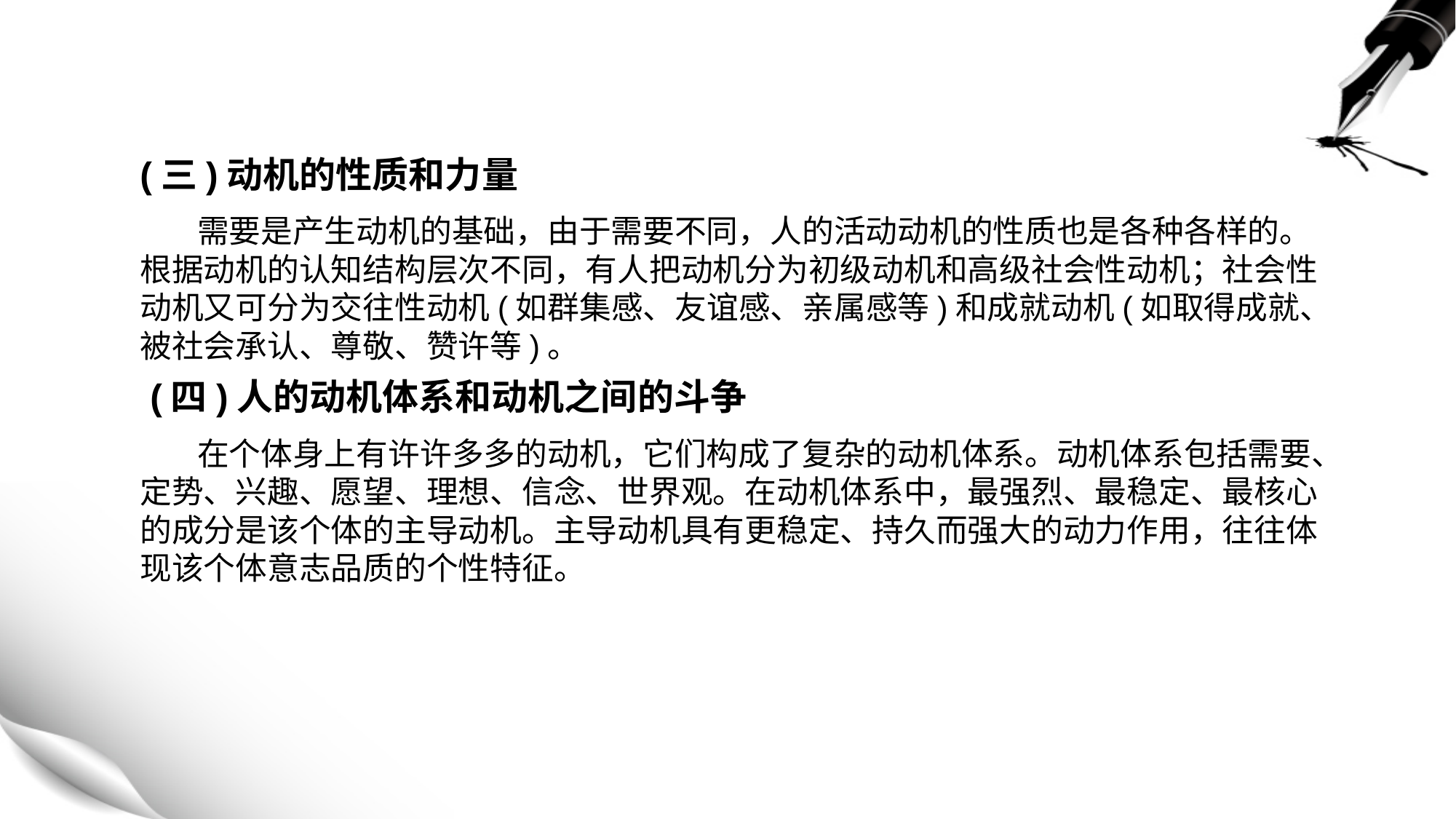

(三)动机的性质和力量
       需要是产生动机的基础，由于需要不同，人的活动动机的性质也是各种各样的。根据动机的认知结构层次不同，有人把动机分为初级动机和高级社会性动机；社会性动机又可分为交往性动机(如群集感、友谊感、亲属感等)和成就动机(如取得成就、被社会承认、尊敬、赞许等)。
 (四)人的动机体系和动机之间的斗争
       在个体身上有许许多多的动机，它们构成了复杂的动机体系。动机体系包括需要、定势、兴趣、愿望、理想、信念、世界观。在动机体系中，最强烈、最稳定、最核心的成分是该个体的主导动机。主导动机具有更稳定、持久而强大的动力作用，往往体现该个体意志品质的个性特征。